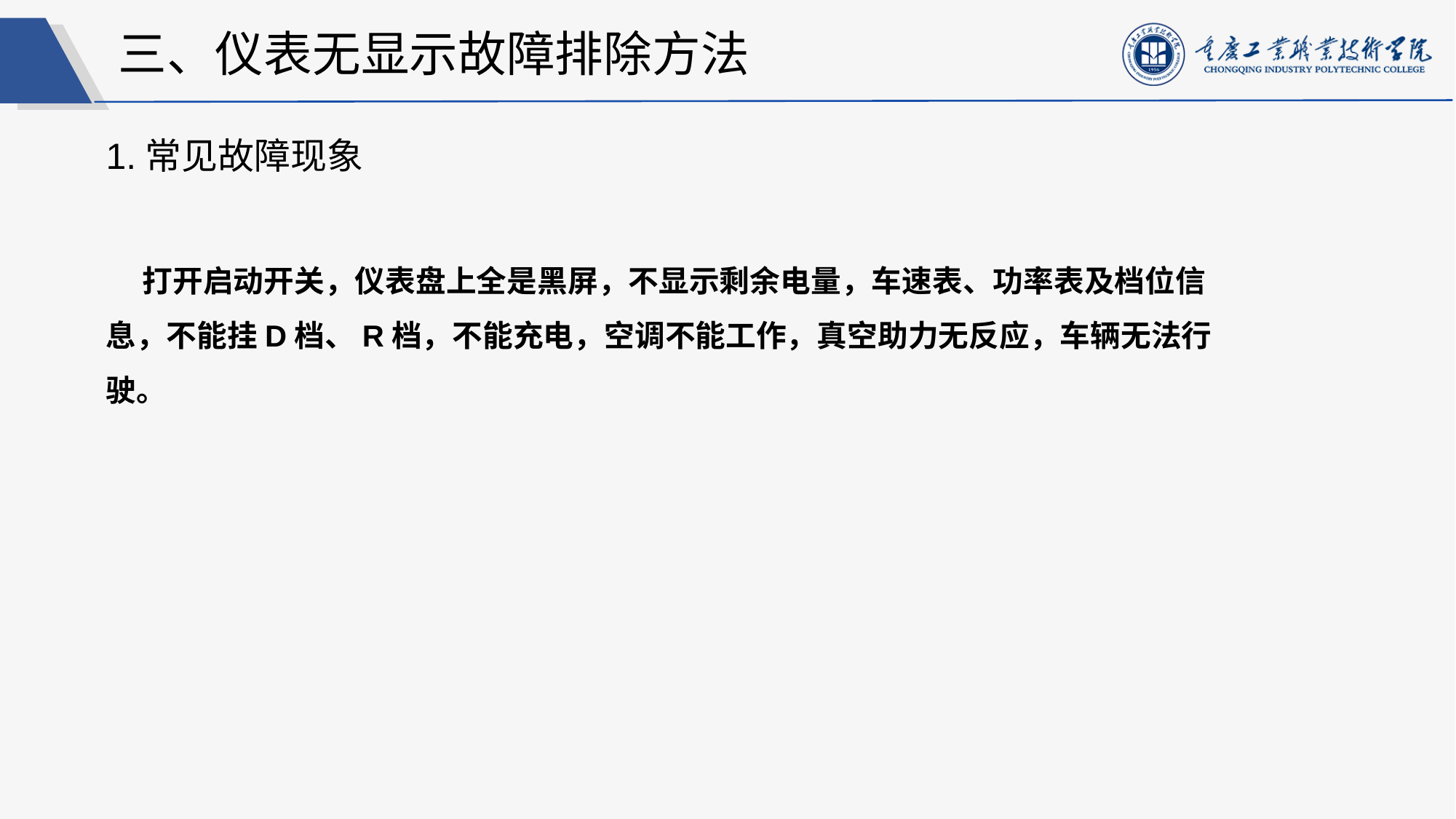

三、仪表无显示故障排除方法
1.常见故障现象
打开启动开关，仪表盘上全是黑屏，不显示剩余电量，车速表、功率表及档位信息，不能挂D档、R档，不能充电，空调不能工作，真空助力无反应，车辆无法行驶。